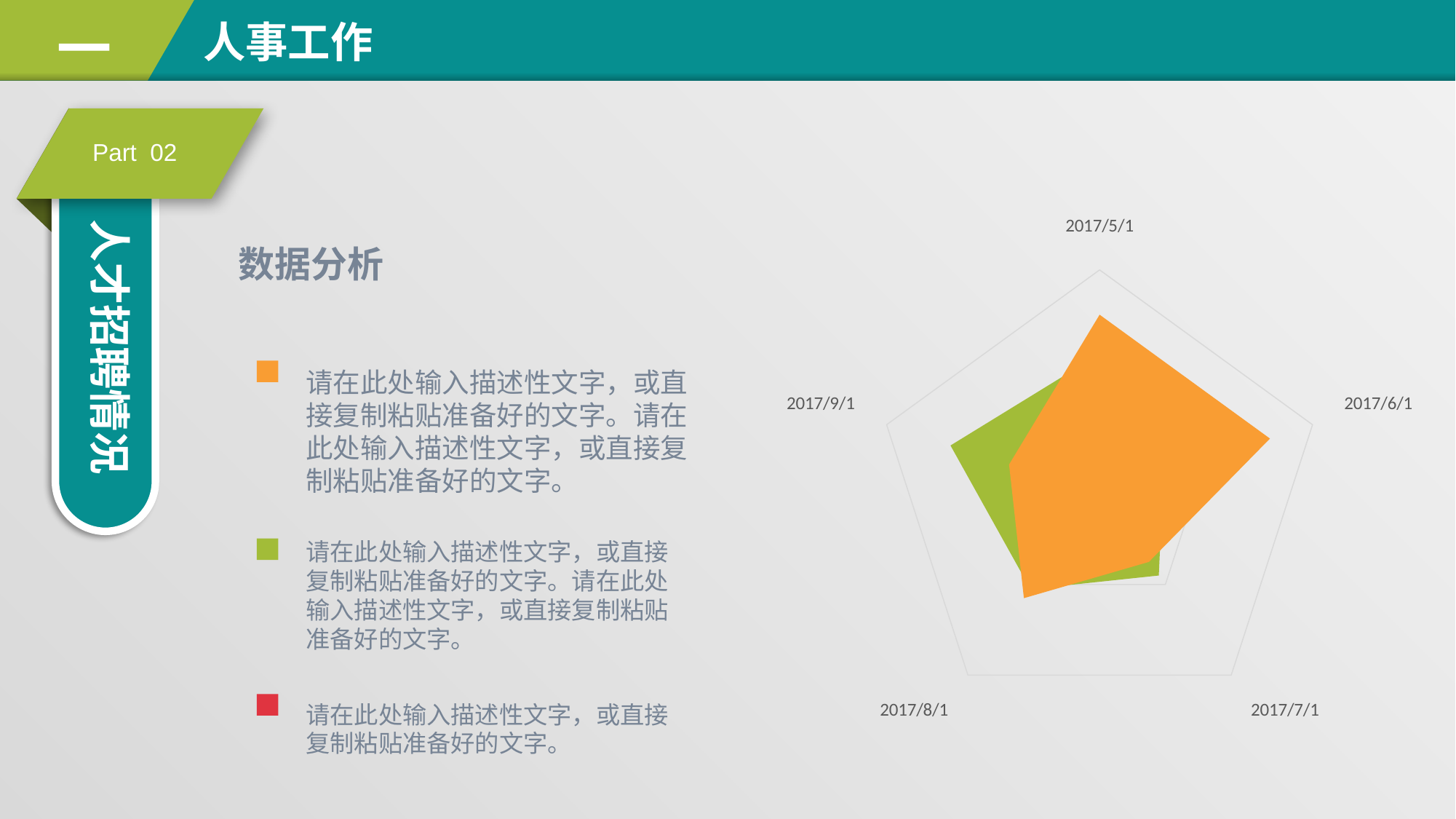

一
# 人事工作

Part  02

人才招聘情况

### Chart

| Category | Photography | eCommerce | SEO |
|---|---|---|---|
| 42856 | 32.0 | 25.0 | 20.0 |
| 42887 | 32.0 | 12.0 | 14.0 |
| 42917 | 15.0 | 18.0 | 17.0 |
| 42948 | 23.0 | 21.0 | 19.0 |
| 42979 | 17.0 | 28.0 | 24.0 |
数据分析

请在此处输入描述性文字，或直接复制粘贴准备好的文字。请在此处输入描述性文字，或直接复制粘贴准备好的文字。

请在此处输入描述性文字，或直接复制粘贴准备好的文字。请在此处输入描述性文字，或直接复制粘贴准备好的文字。

请在此处输入描述性文字，或直接复制粘贴准备好的文字。